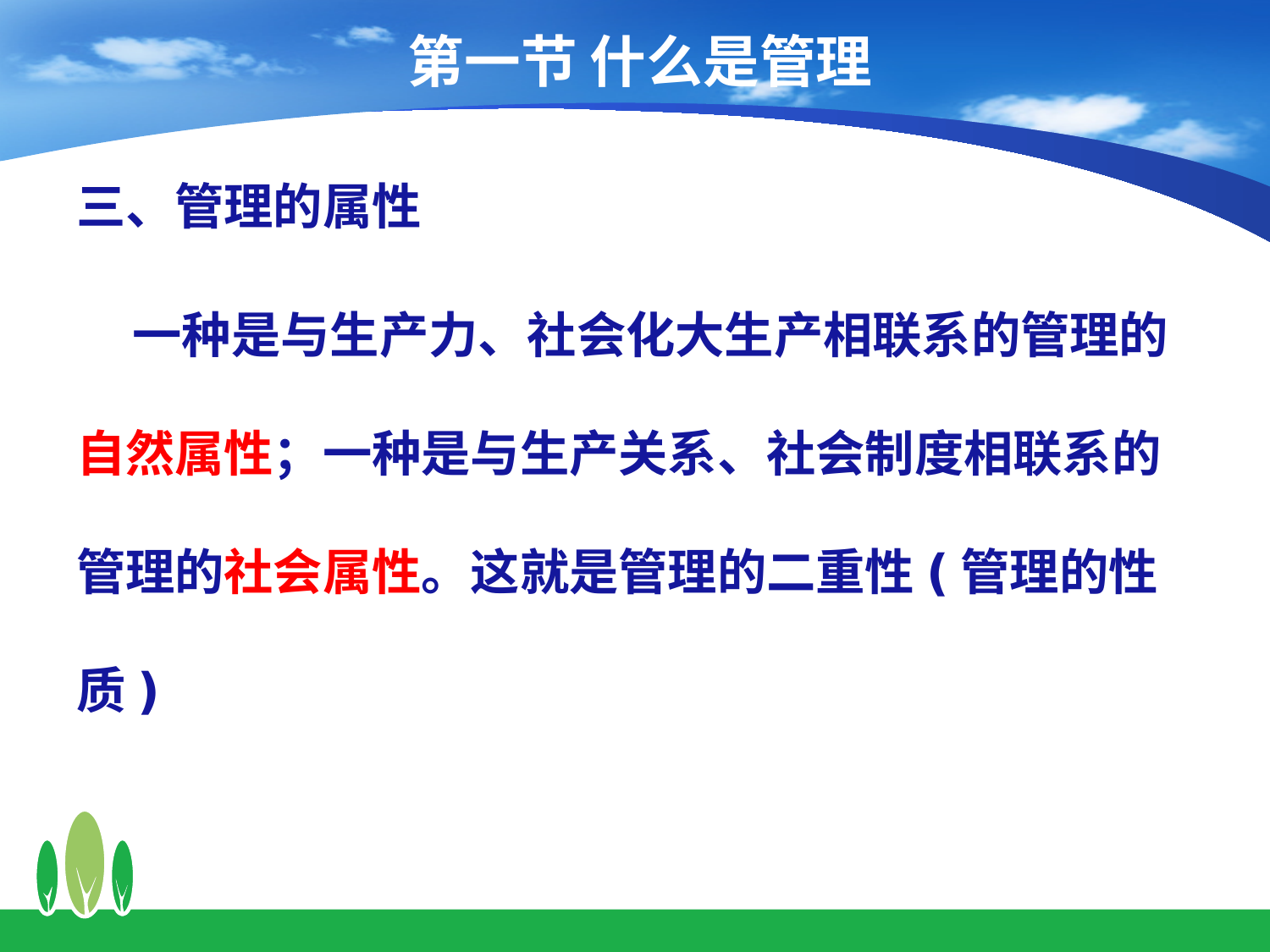

# 第一节 什么是管理
三、管理的属性
    一种是与生产力、社会化大生产相联系的管理的自然属性；一种是与生产关系、社会制度相联系的管理的社会属性。这就是管理的二重性(管理的性质)
7